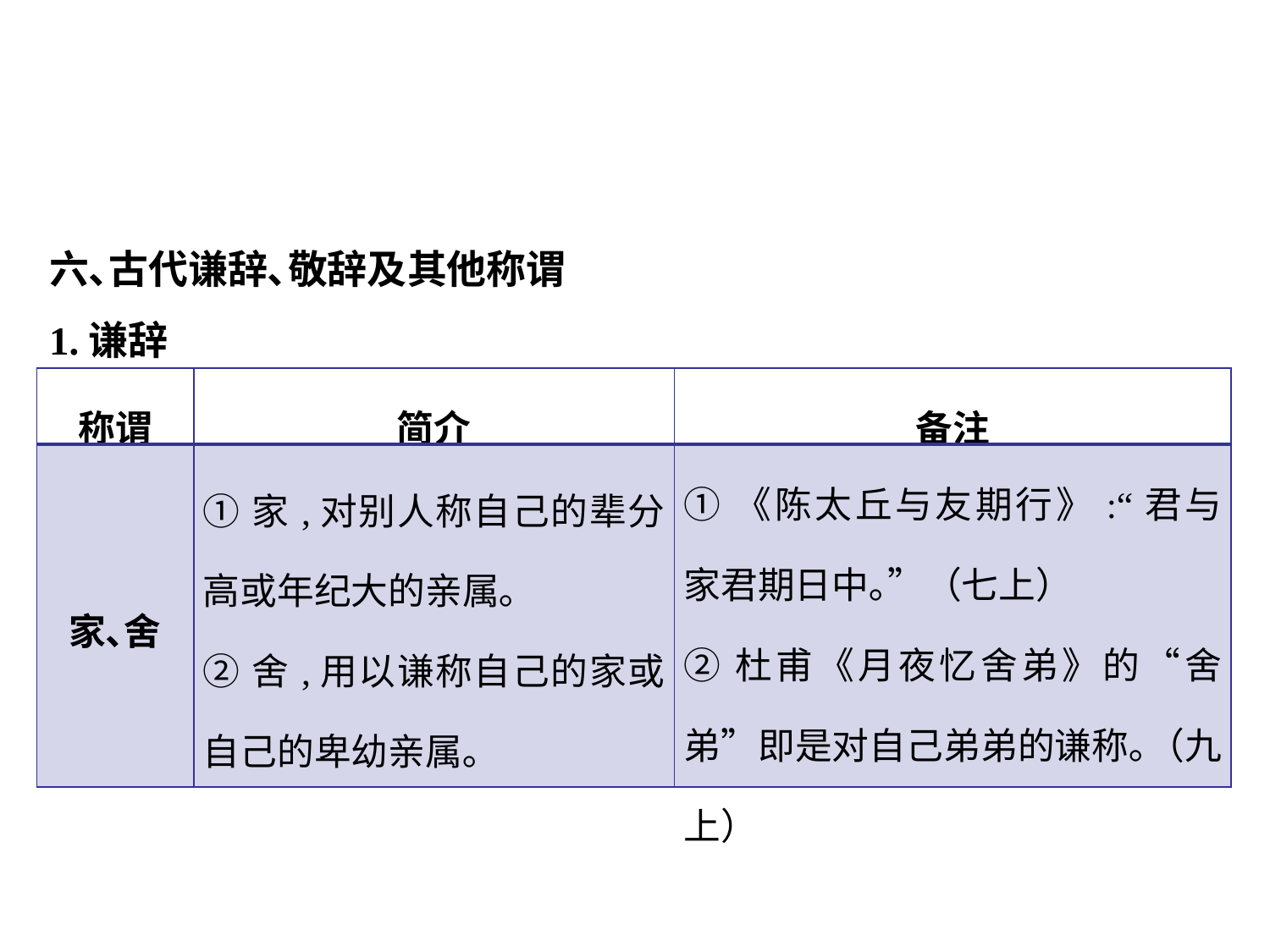

六､古代谦辞､敬辞及其他称谓
1.谦辞
| 称谓 | 简介 | 备注 |
| --- | --- | --- |
| 家､舍 | ①家,对别人称自己的辈分高或年纪大的亲属｡ ②舍,用以谦称自己的家或自己的卑幼亲属｡ | ①《陈太丘与友期行》:“君与家君期日中｡”（七上） ②杜甫《月夜忆舍弟》的“舍弟”即是对自己弟弟的谦称｡（九上） |